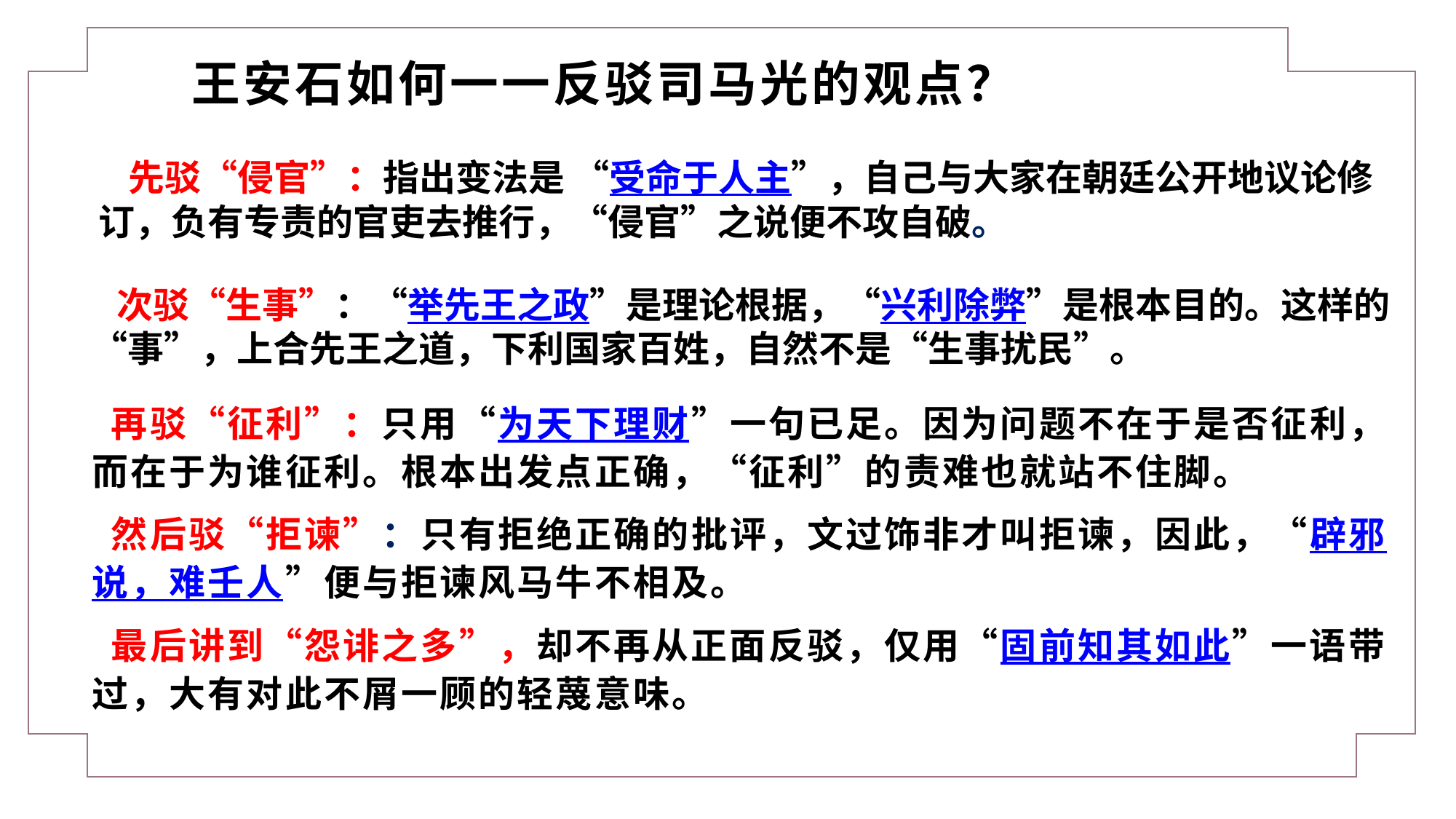

王安石如何一一反驳司马光的观点？
  先驳“侵官”：指出变法是 “受命于人主”，自己与大家在朝廷公开地议论修订，负有专责的官吏去推行，“侵官”之说便不攻自破。

  次驳“生事”：“举先王之政”是理论根据，“兴利除弊”是根本目的。这样的“事”，上合先王之道，下利国家百姓，自然不是“生事扰民”。
 再驳“征利”：只用“为天下理财”一句已足。因为问题不在于是否征利，而在于为谁征利。根本出发点正确，“征利”的责难也就站不住脚。
 然后驳“拒谏”：只有拒绝正确的批评，文过饰非才叫拒谏，因此，“辟邪说，难壬人”便与拒谏风马牛不相及。
 最后讲到“怨诽之多”，却不再从正面反驳，仅用“固前知其如此”一语带过，大有对此不屑一顾的轻蔑意味。